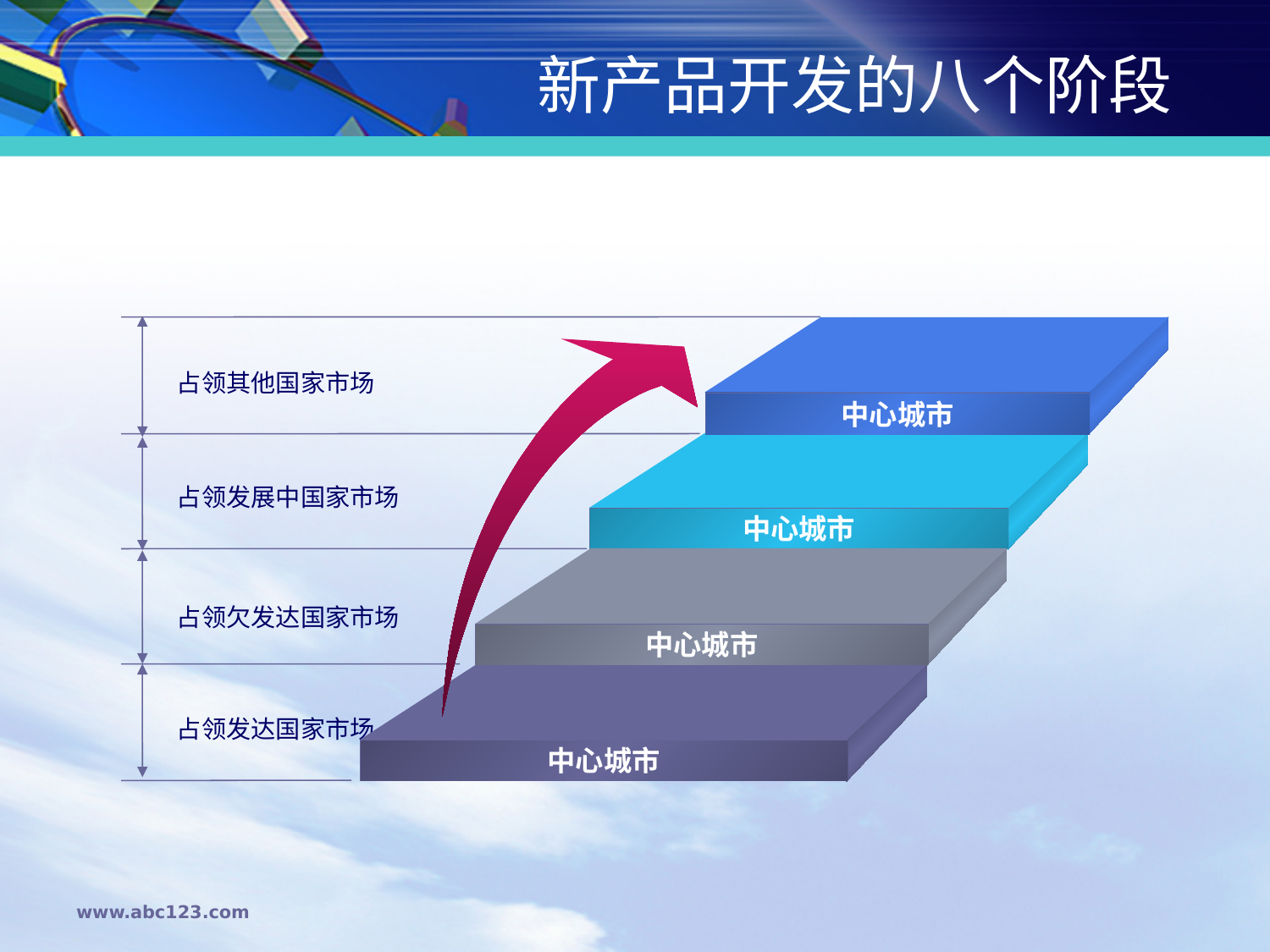

# 新产品开发的八个阶段

中心城市

中心城市

中心城市

中心城市
占领其他国家市场

占领发展中国家市场

占领欠发达国家市场

占领发达国家市场

www.abc123.com